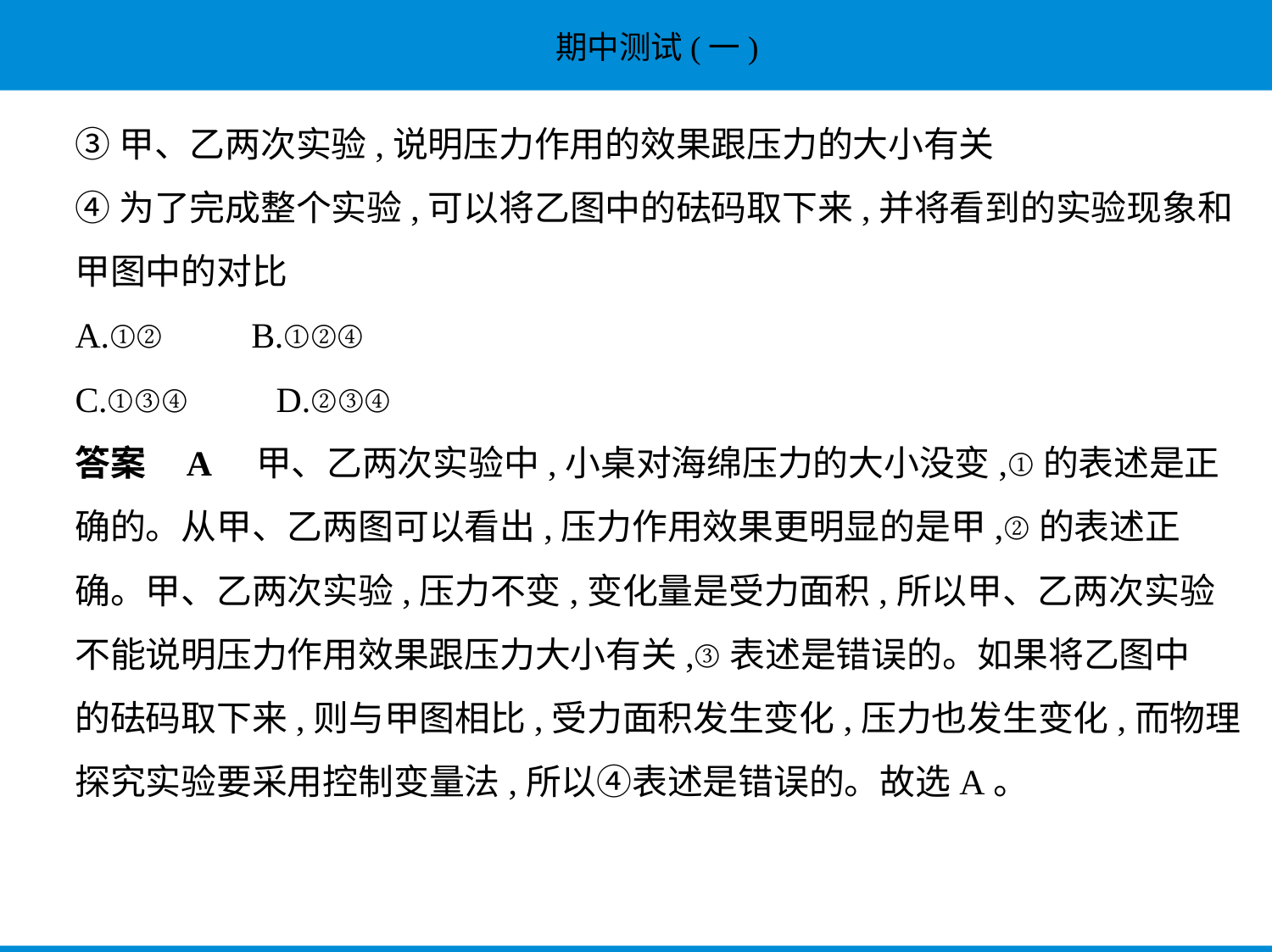

③甲、乙两次实验,说明压力作用的效果跟压力的大小有关
④为了完成整个实验,可以将乙图中的砝码取下来,并将看到的实验现象和
甲图中的对比
A.①②　　B.①②④
C.①③④　　D.②③④
答案    A　甲、乙两次实验中,小桌对海绵压力的大小没变,①的表述是正
确的。从甲、乙两图可以看出,压力作用效果更明显的是甲,②的表述正
确。甲、乙两次实验,压力不变,变化量是受力面积,所以甲、乙两次实验
不能说明压力作用效果跟压力大小有关,③表述是错误的。如果将乙图中
的砝码取下来,则与甲图相比,受力面积发生变化,压力也发生变化,而物理
探究实验要采用控制变量法,所以④表述是错误的。故选A。